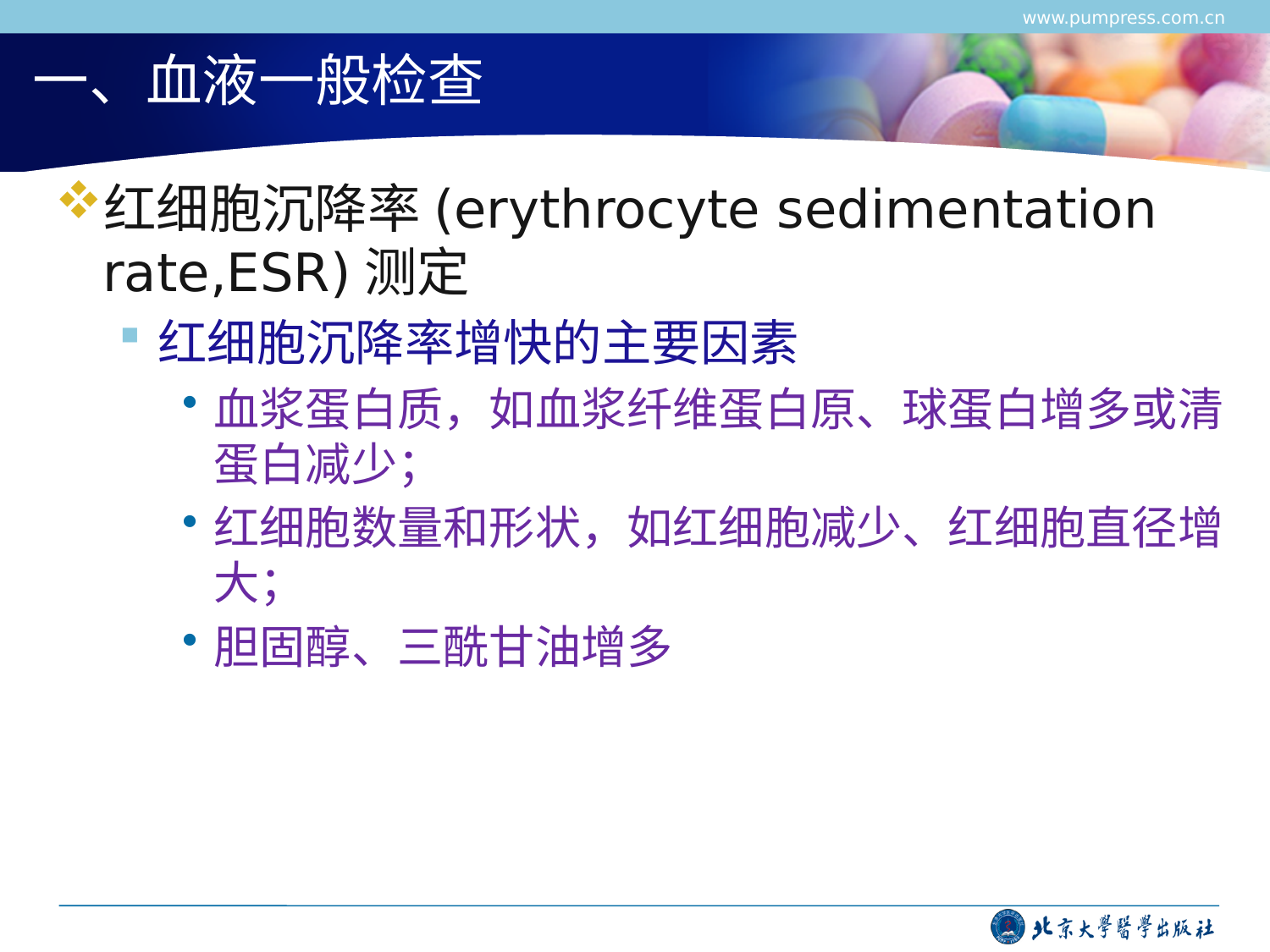

www.pumpress.com.cn
# 一、血液一般检查
红细胞沉降率(erythrocyte sedimentation rate,ESR)测定
红细胞沉降率增快的主要因素
血浆蛋白质，如血浆纤维蛋白原、球蛋白增多或清蛋白减少；
红细胞数量和形状，如红细胞减少、红细胞直径增大；
胆固醇、三酰甘油增多